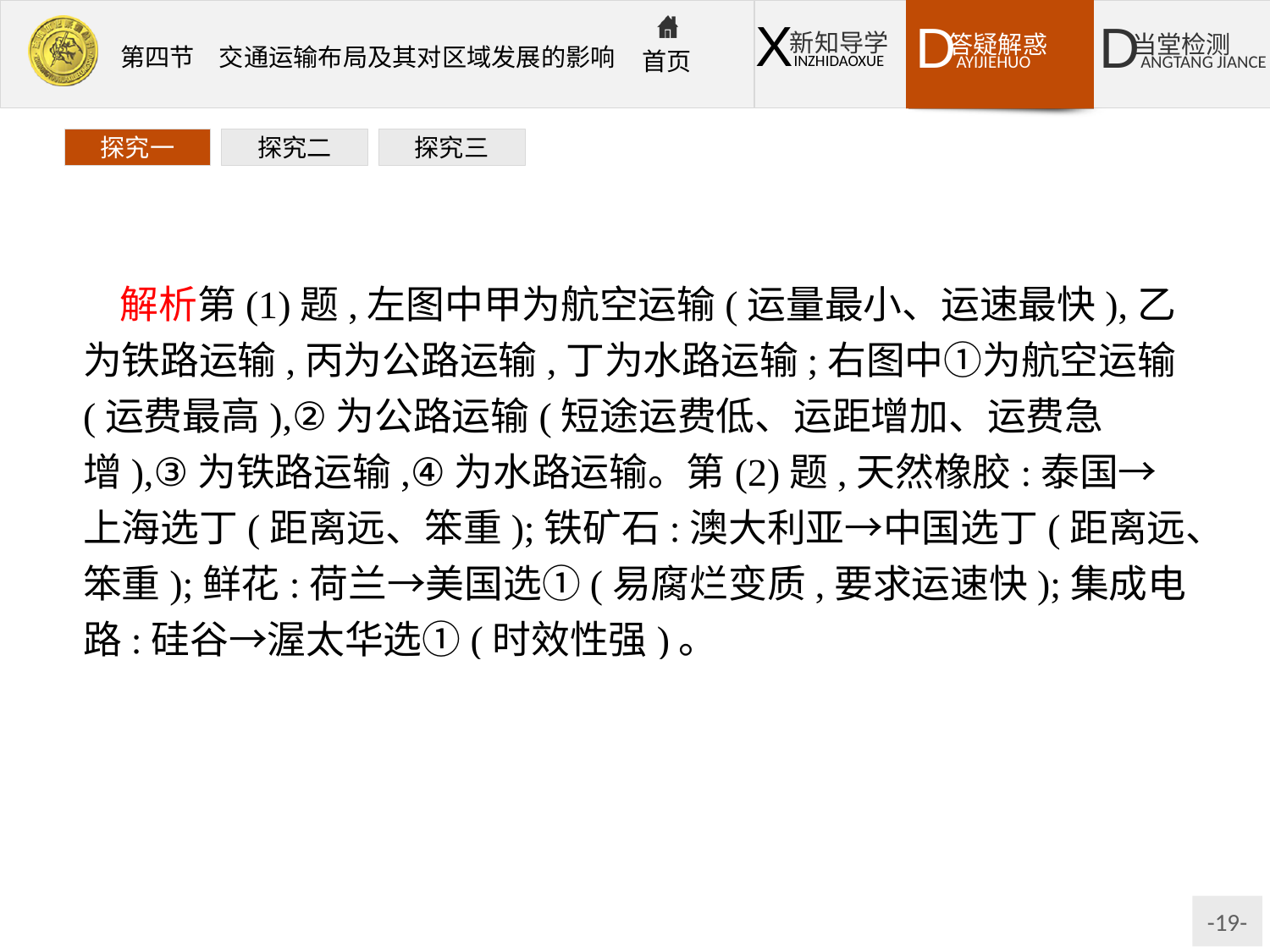

探究一
探究二
探究三
解析第(1)题,左图中甲为航空运输(运量最小、运速最快),乙为铁路运输,丙为公路运输,丁为水路运输;右图中①为航空运输(运费最高),②为公路运输(短途运费低、运距增加、运费急增),③为铁路运输,④为水路运输。第(2)题,天然橡胶:泰国→上海选丁(距离远、笨重);铁矿石:澳大利亚→中国选丁(距离远、笨重);鲜花:荷兰→美国选①(易腐烂变质,要求运速快);集成电路:硅谷→渥太华选①(时效性强)。
答案(1)A　(2)B